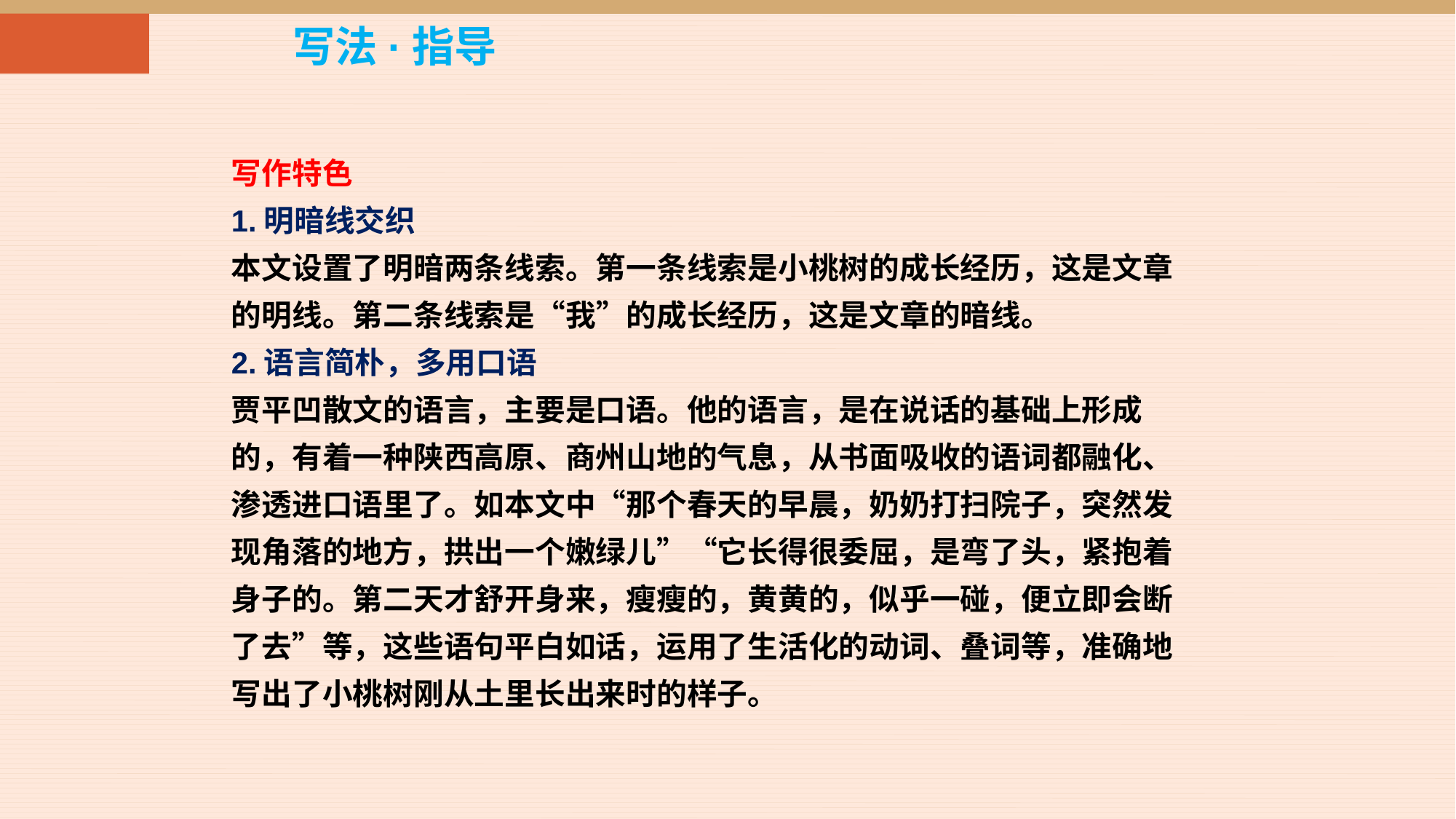

写法·指导
写作特色
1.明暗线交织
本文设置了明暗两条线索。第一条线索是小桃树的成长经历，这是文章的明线。第二条线索是“我”的成长经历，这是文章的暗线。
2.语言简朴，多用口语
贾平凹散文的语言，主要是口语。他的语言，是在说话的基础上形成的，有着一种陕西高原、商州山地的气息，从书面吸收的语词都融化、渗透进口语里了。如本文中“那个春天的早晨，奶奶打扫院子，突然发现角落的地方，拱出一个嫩绿儿”“它长得很委屈，是弯了头，紧抱着身子的。第二天才舒开身来，瘦瘦的，黄黄的，似乎一碰，便立即会断了去”等，这些语句平白如话，运用了生活化的动词、叠词等，准确地写出了小桃树刚从土里长出来时的样子。